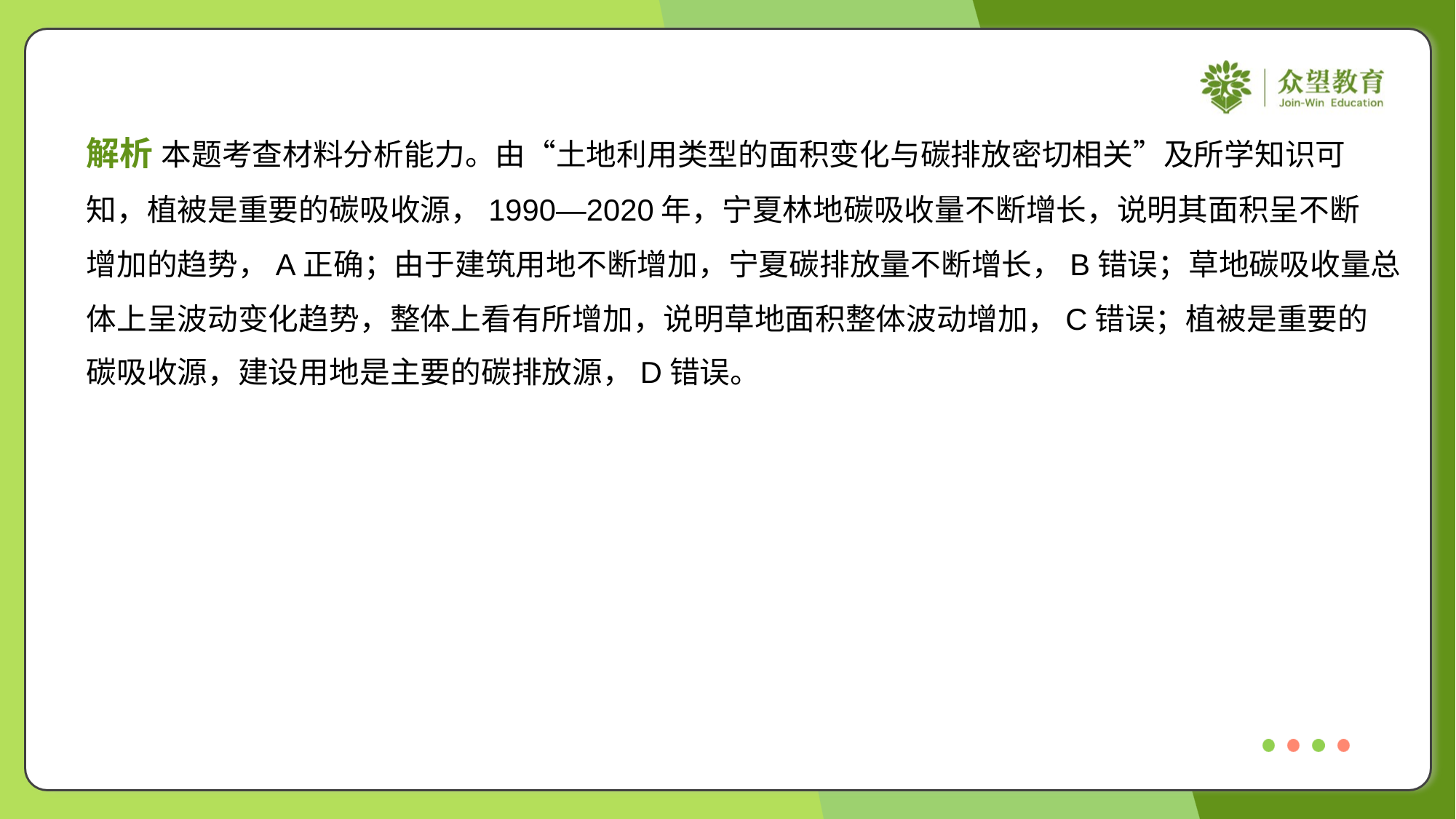

解析 本题考查材料分析能力。由“土地利用类型的面积变化与碳排放密切相关”及所学知识可
知，植被是重要的碳吸收源，1990—2020年，宁夏林地碳吸收量不断增长，说明其面积呈不断
增加的趋势，A正确；由于建筑用地不断增加，宁夏碳排放量不断增长，B错误；草地碳吸收量总
体上呈波动变化趋势，整体上看有所增加，说明草地面积整体波动增加，C错误；植被是重要的
碳吸收源，建设用地是主要的碳排放源，D错误。